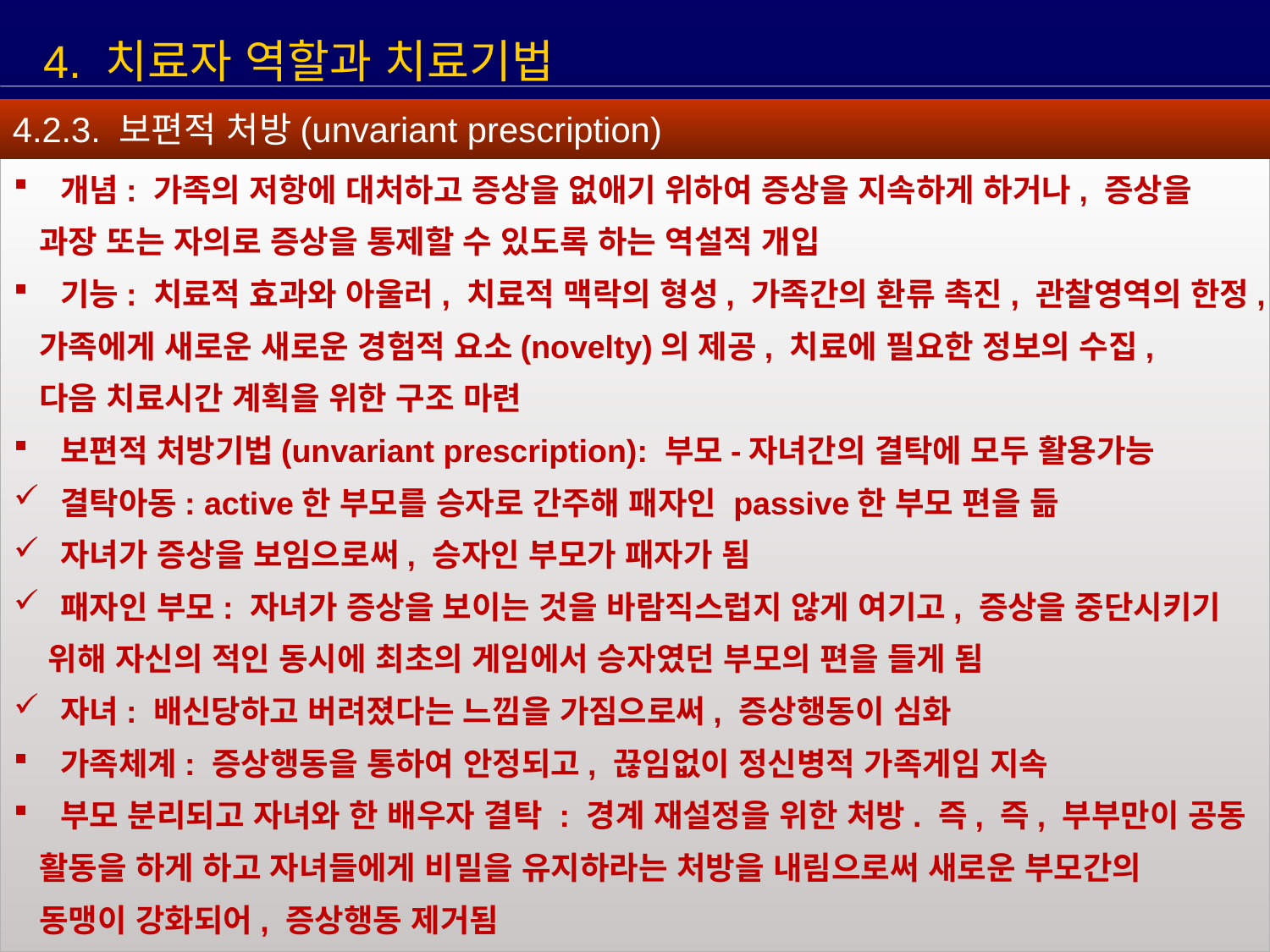

4. 치료자 역할과 치료기법

4.2.3. 보편적 처방(unvariant prescription)
 개념: 가족의 저항에 대처하고 증상을 없애기 위하여 증상을 지속하게 하거나, 증상을
  과장 또는 자의로 증상을 통제할 수 있도록 하는 역설적 개입
 기능: 치료적 효과와 아울러, 치료적 맥락의 형성, 가족간의 환류 촉진, 관찰영역의 한정,
  가족에게 새로운 새로운 경험적 요소(novelty)의 제공, 치료에 필요한 정보의 수집,
  다음 치료시간 계획을 위한 구조 마련
 보편적 처방기법(unvariant prescription): 부모-자녀간의 결탁에 모두 활용가능
 결탁아동: active한 부모를 승자로 간주해 패자인 passive한 부모 편을 듦
 자녀가 증상을 보임으로써, 승자인 부모가 패자가 됨
 패자인 부모: 자녀가 증상을 보이는 것을 바람직스럽지 않게 여기고, 증상을 중단시키기
   위해 자신의 적인 동시에 최초의 게임에서 승자였던 부모의 편을 들게 됨
 자녀: 배신당하고 버려졌다는 느낌을 가짐으로써, 증상행동이 심화
 가족체계: 증상행동을 통하여 안정되고, 끊임없이 정신병적 가족게임 지속
 부모 분리되고 자녀와 한 배우자 결탁 : 경계 재설정을 위한 처방. 즉, 즉, 부부만이 공동
  활동을 하게 하고 자녀들에게 비밀을 유지하라는 처방을 내림으로써 새로운 부모간의
  동맹이 강화되어, 증상행동 제거됨